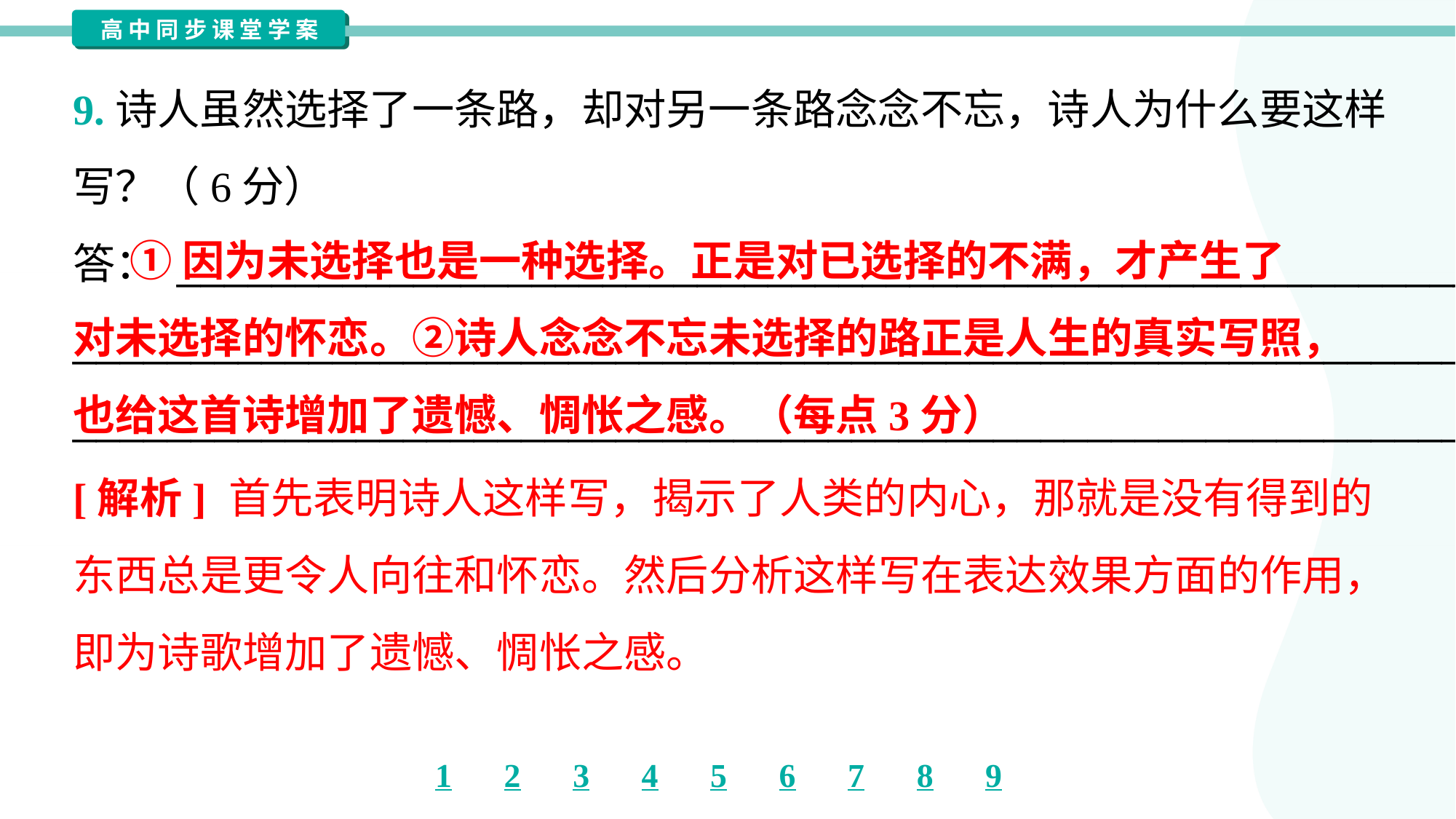

9.诗人虽然选择了一条路，却对另一条路念念不忘，诗人为什么要这样
写？（6分）
答： ________________________________________________________
_____________________________________________________________
_____________________________________________________________
      ①因为未选择也是一种选择。正是对已选择的不满，才产生了
对未选择的怀恋。②诗人念念不忘未选择的路正是人生的真实写照，
也给这首诗增加了遗憾、惆怅之感。（每点3分）
[解析] 首先表明诗人这样写，揭示了人类的内心，那就是没有得到的
东西总是更令人向往和怀恋。然后分析这样写在表达效果方面的作用，
即为诗歌增加了遗憾、惆怅之感。